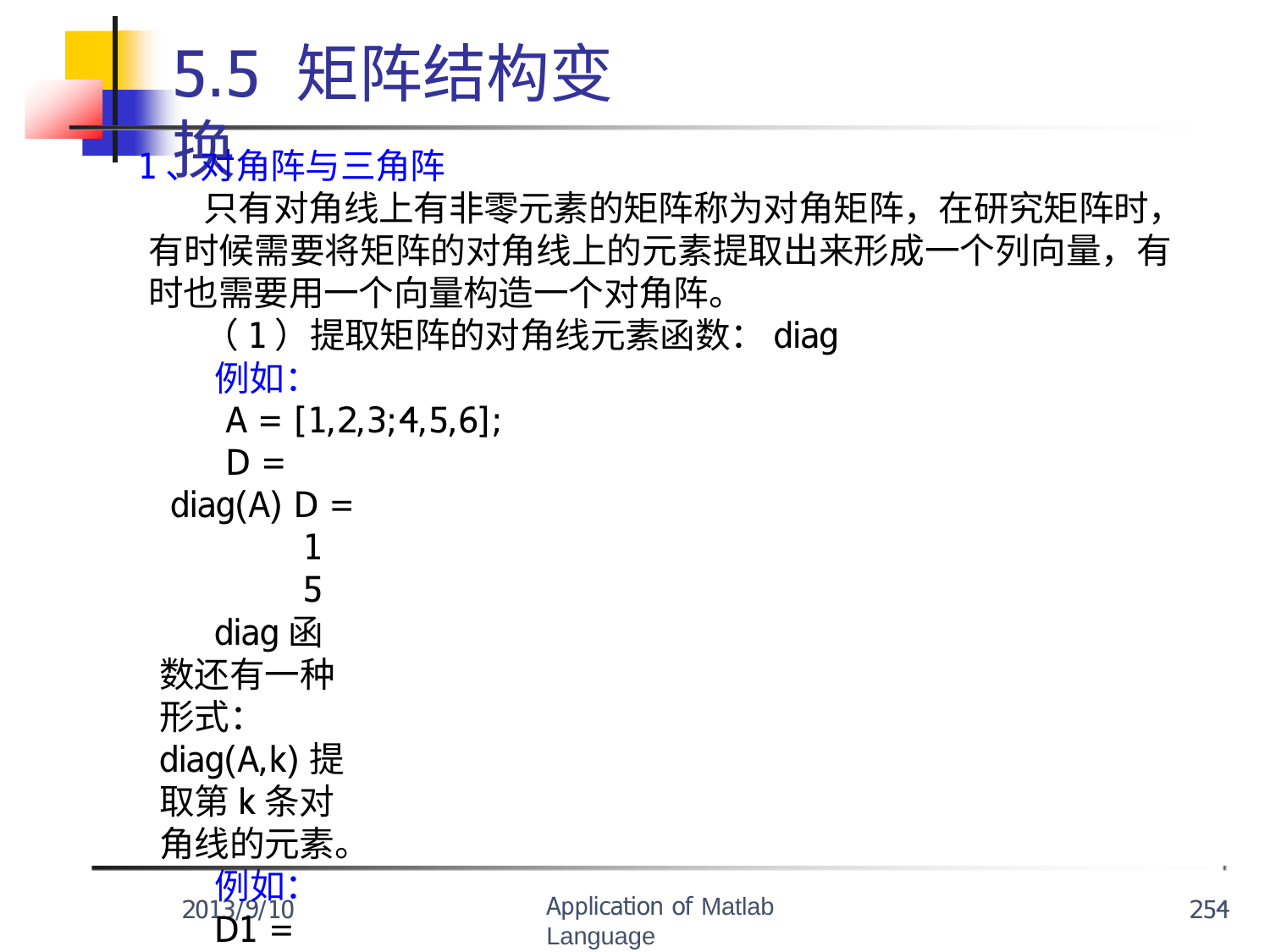

5.5 矩阵结构变换
1、对角阵与三角阵
只有对角线上有非零元素的矩阵称为对角矩阵，在研究矩阵时， 有时候需要将矩阵的对角线上的元素提取出来形成一个列向量，有 时也需要用一个向量构造一个对角阵。
（1）提取矩阵的对角线元素函数：diag
例如：
A = [1,2,3;4,5,6];
D = diag(A) D =
1
5
diag函数还有一种形式：diag(A,k)提取第k条对角线的元素。
例如：
D1 = diag(A,1) D =
2
6
Application of Matlab Language
2013/9/10
254